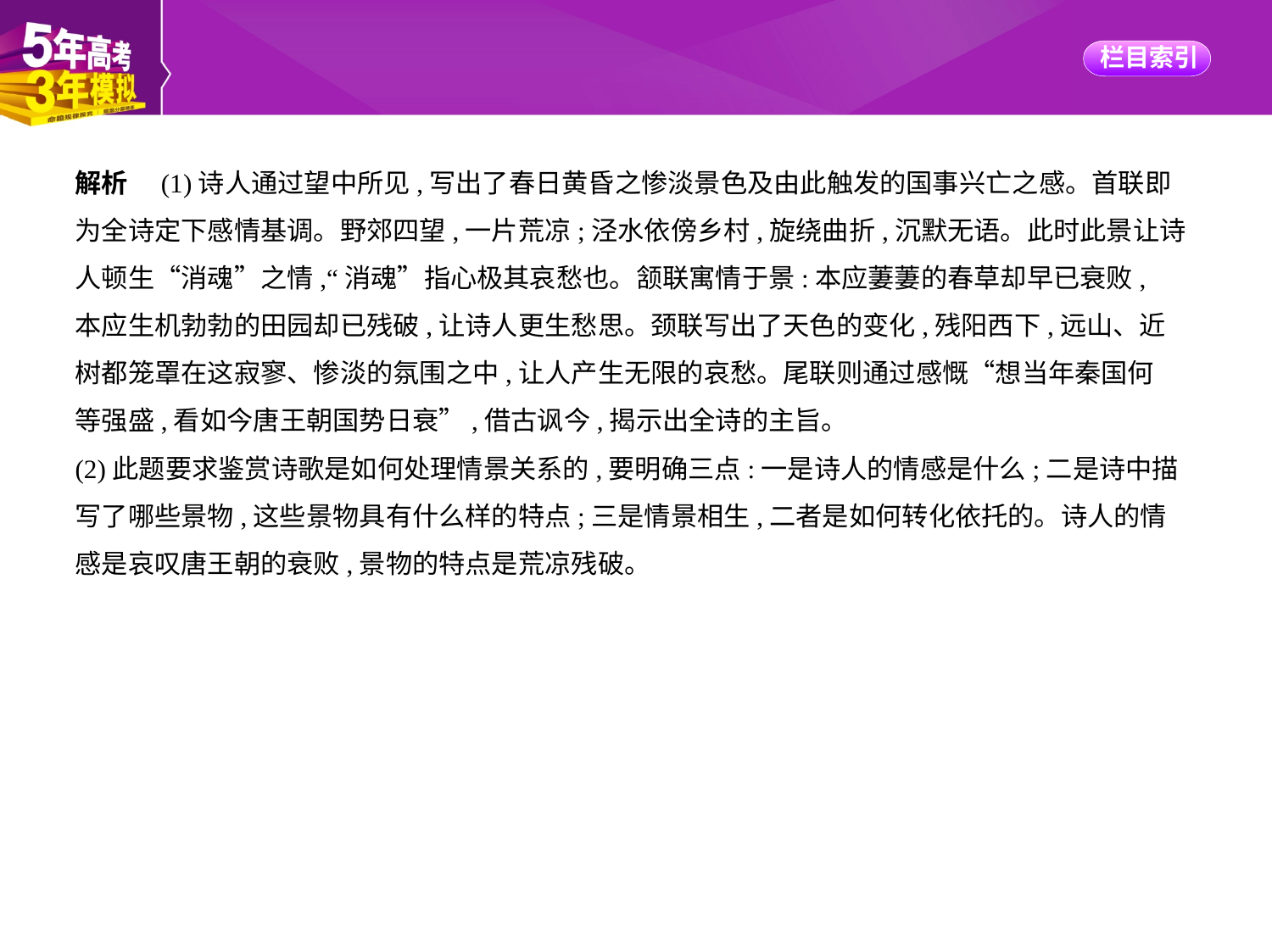

解析　(1)诗人通过望中所见,写出了春日黄昏之惨淡景色及由此触发的国事兴亡之感。首联即
为全诗定下感情基调。野郊四望,一片荒凉;泾水依傍乡村,旋绕曲折,沉默无语。此时此景让诗
人顿生“消魂”之情,“消魂”指心极其哀愁也。颔联寓情于景:本应萋萋的春草却早已衰败,
本应生机勃勃的田园却已残破,让诗人更生愁思。颈联写出了天色的变化,残阳西下,远山、近
树都笼罩在这寂寥、惨淡的氛围之中,让人产生无限的哀愁。尾联则通过感慨“想当年秦国何
等强盛,看如今唐王朝国势日衰”,借古讽今,揭示出全诗的主旨。
(2)此题要求鉴赏诗歌是如何处理情景关系的,要明确三点:一是诗人的情感是什么;二是诗中描
写了哪些景物,这些景物具有什么样的特点;三是情景相生,二者是如何转化依托的。诗人的情
感是哀叹唐王朝的衰败,景物的特点是荒凉残破。